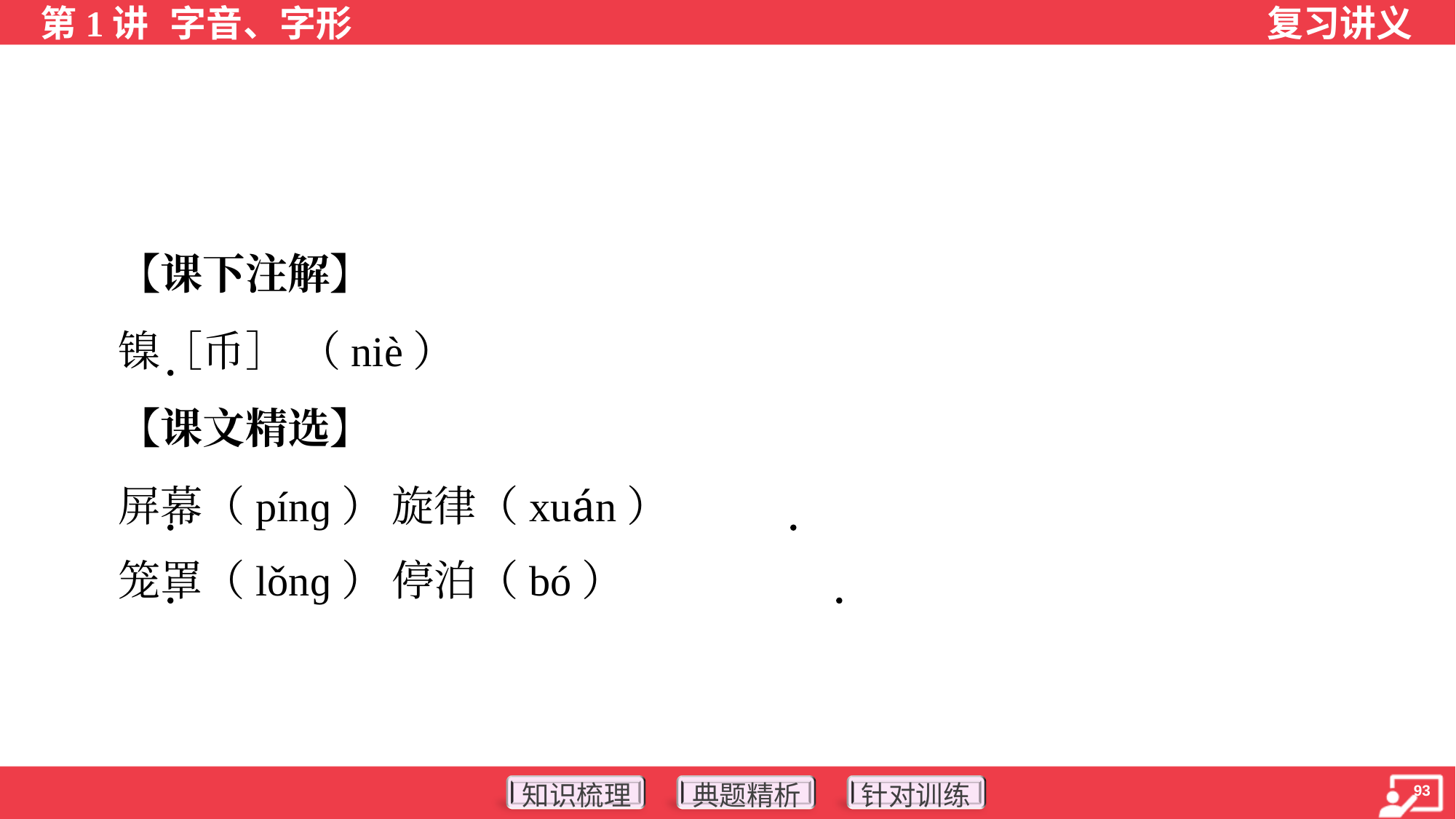

【课下注解】
    镍［币］ （niè）
    【课文精选】
    屏幕（pínɡ）	旋律（xuán）
    笼罩（lǒnɡ）	停泊（bó）